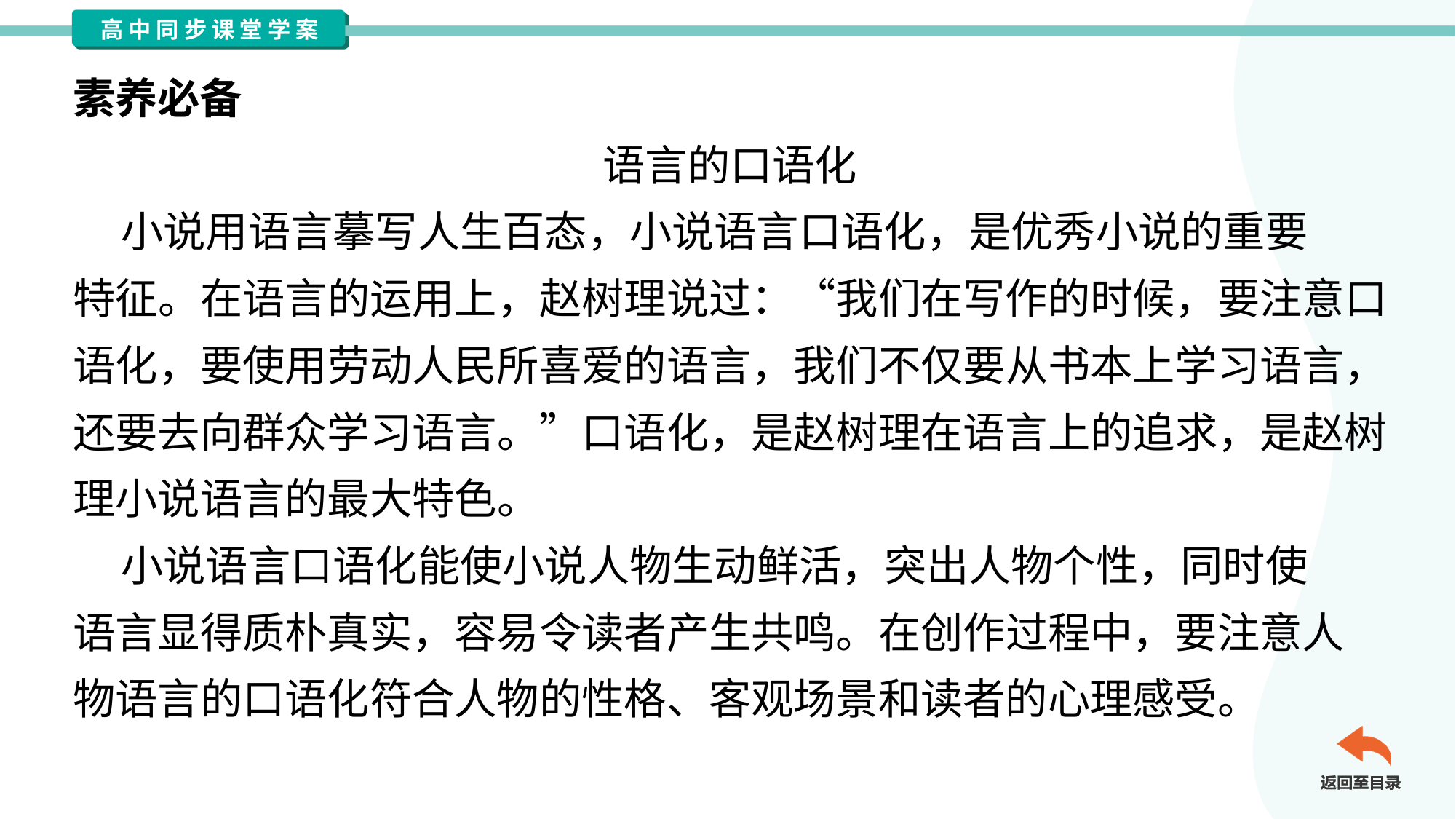

素养必备
语言的口语化
    小说用语言摹写人生百态，小说语言口语化，是优秀小说的重要
特征。在语言的运用上，赵树理说过：“我们在写作的时候，要注意口
语化，要使用劳动人民所喜爱的语言，我们不仅要从书本上学习语言，
还要去向群众学习语言。”口语化，是赵树理在语言上的追求，是赵树
理小说语言的最大特色。
    小说语言口语化能使小说人物生动鲜活，突出人物个性，同时使
语言显得质朴真实，容易令读者产生共鸣。在创作过程中，要注意人
物语言的口语化符合人物的性格、客观场景和读者的心理感受。